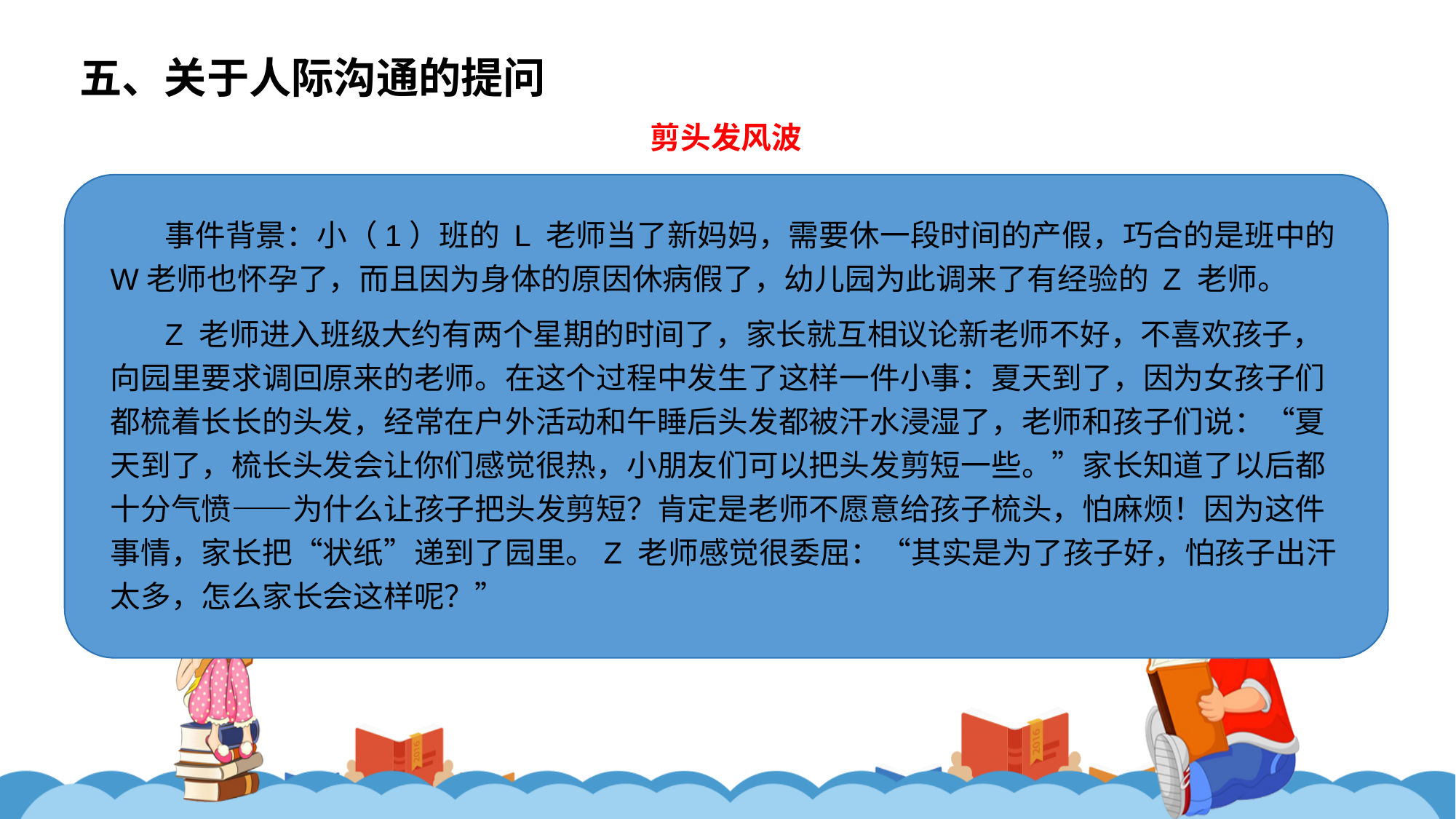

五、关于人际沟通的提问
剪头发风波

事件背景：小（1）班的 L 老师当了新妈妈，需要休一段时间的产假，巧合的是班中的 W老师也怀孕了，而且因为身体的原因休病假了，幼儿园为此调来了有经验的 Z 老师。
Z 老师进入班级大约有两个星期的时间了，家长就互相议论新老师不好，不喜欢孩子，向园里要求调回原来的老师。在这个过程中发生了这样一件小事：夏天到了，因为女孩子们都梳着长长的头发，经常在户外活动和午睡后头发都被汗水浸湿了，老师和孩子们说：“夏天到了，梳长头发会让你们感觉很热，小朋友们可以把头发剪短一些。”家长知道了以后都十分气愤——为什么让孩子把头发剪短？肯定是老师不愿意给孩子梳头，怕麻烦！因为这件事情，家长把“状纸”递到了园里。Z 老师感觉很委屈：“其实是为了孩子好，怕孩子出汗太多，怎么家长会这样呢？”